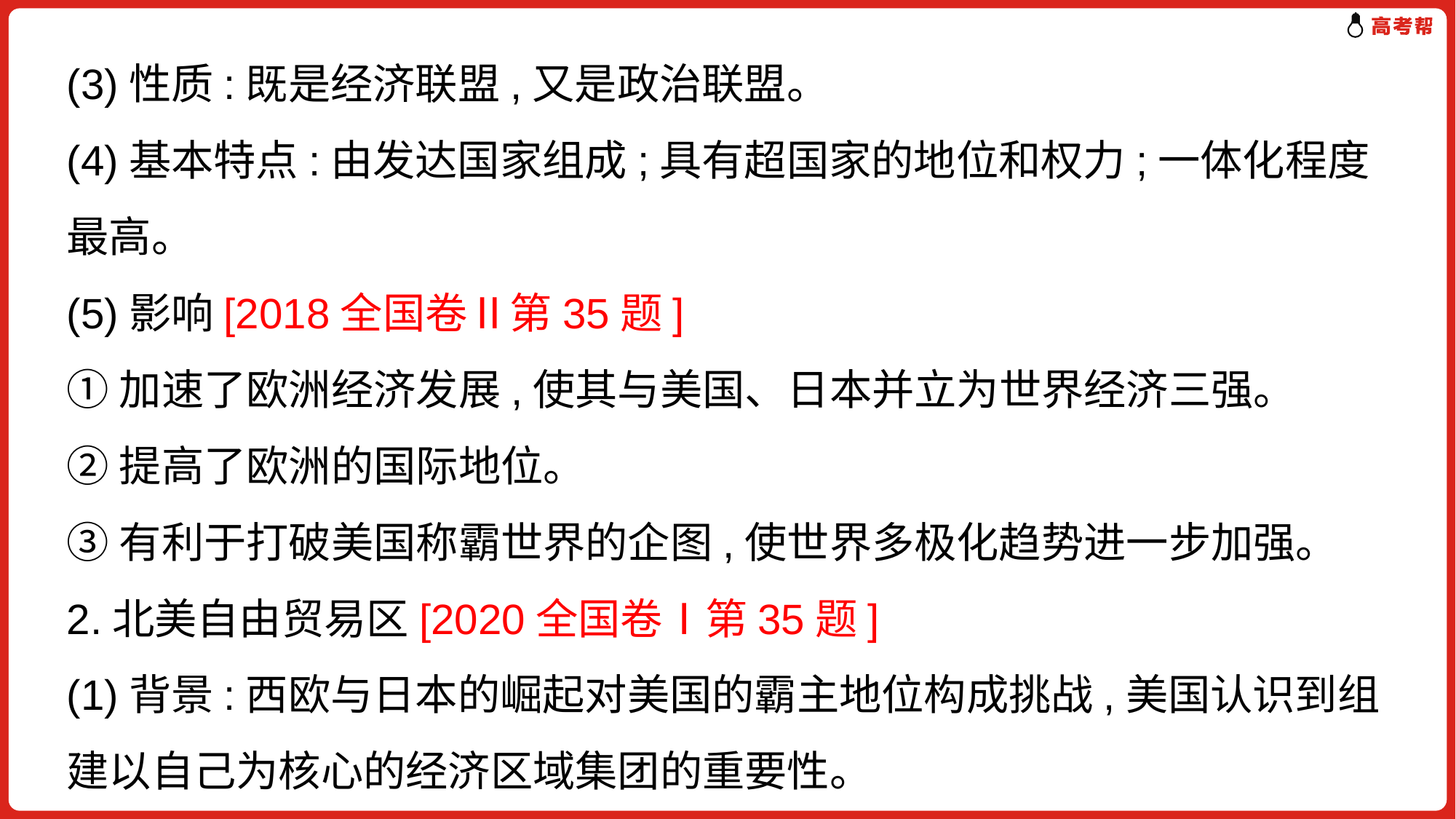

(3)性质:既是经济联盟,又是政治联盟。
(4)基本特点:由发达国家组成;具有超国家的地位和权力;一体化程度最高。
(5)影响[2018全国卷Ⅱ第35题]
①加速了欧洲经济发展,使其与美国、日本并立为世界经济三强。
②提高了欧洲的国际地位。
③有利于打破美国称霸世界的企图,使世界多极化趋势进一步加强。
2.北美自由贸易区[2020全国卷Ⅰ第35题]
(1)背景:西欧与日本的崛起对美国的霸主地位构成挑战,美国认识到组建以自己为核心的经济区域集团的重要性。